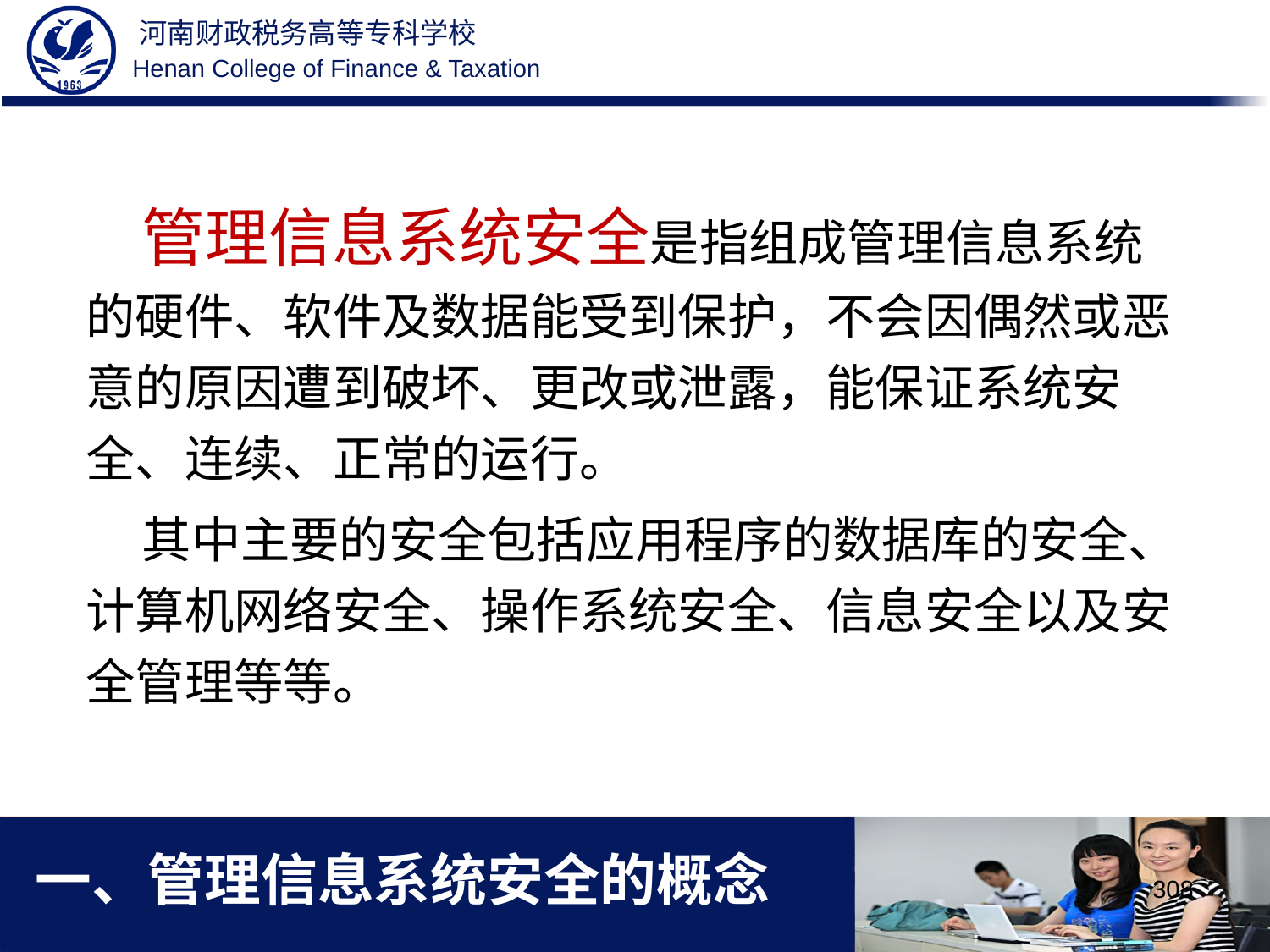

管理信息系统安全是指组成管理信息系统的硬件、软件及数据能受到保护，不会因偶然或恶意的原因遭到破坏、更改或泄露，能保证系统安全、连续、正常的运行。
    其中主要的安全包括应用程序的数据库的安全、计算机网络安全、操作系统安全、信息安全以及安全管理等等。

# 一、管理信息系统安全的概念
308